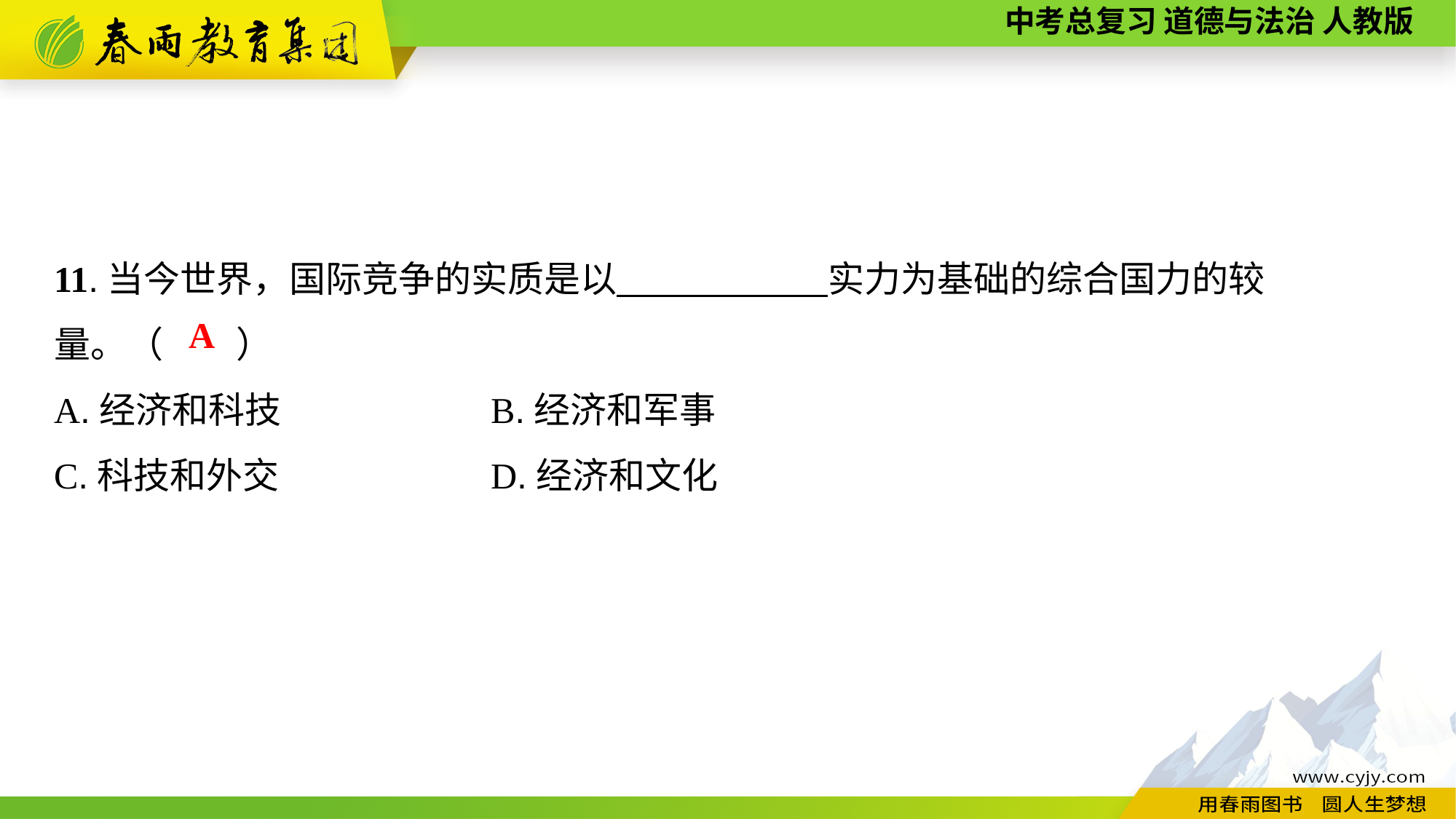

11.当今世界，国际竞争的实质是以　　        　　实力为基础的综合国力的较
量。（　　）
A.经济和科技		B.经济和军事
C.科技和外交		D.经济和文化
A